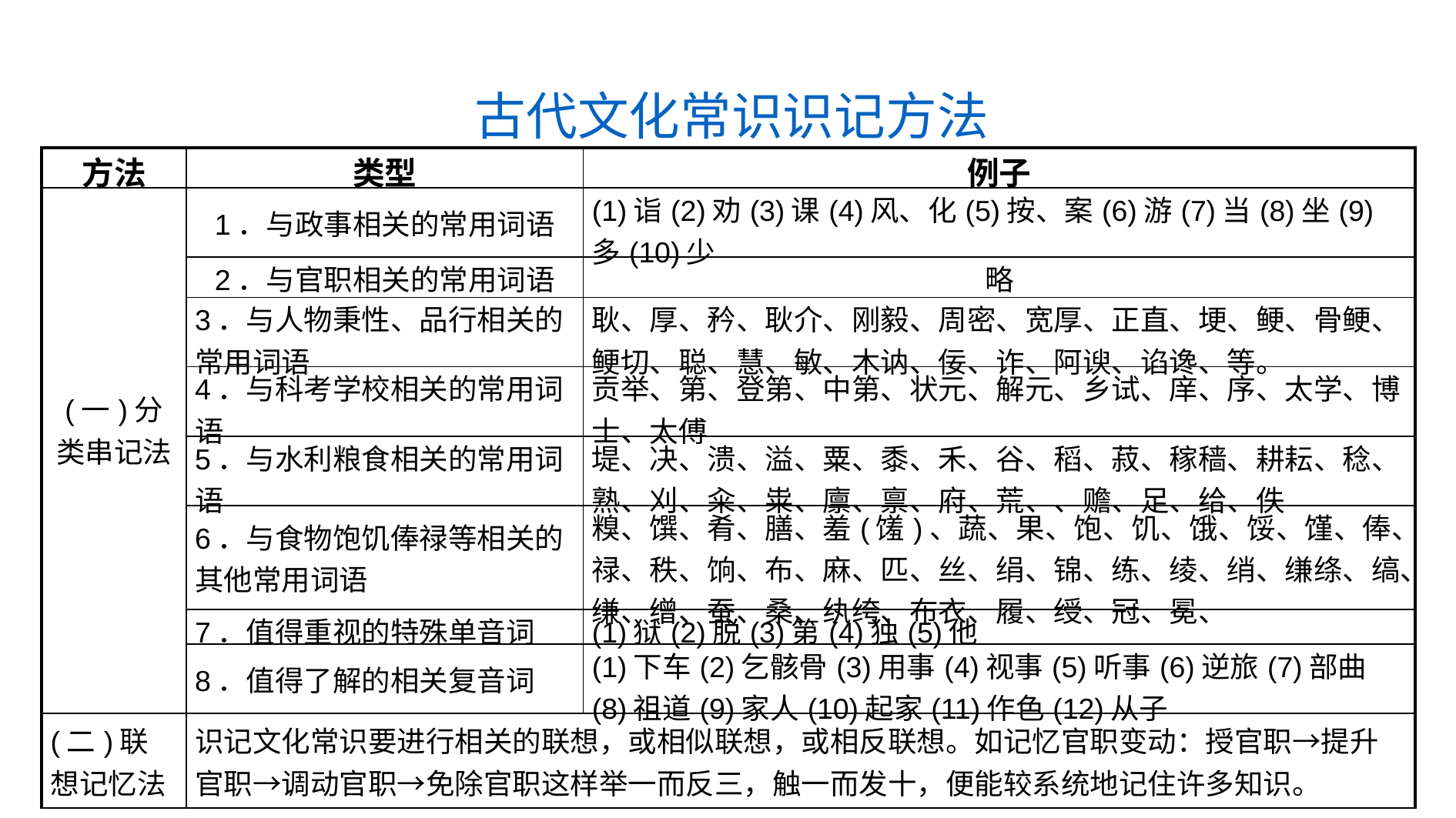

古代文化常识识记方法
| 方法 | 类型 | 例子 |
| --- | --- | --- |
| (一)分类串记法 | 1．与政事相关的常用词语 | (1)诣(2)劝(3)课(4)风、化(5)按、案(6)游(7)当(8)坐(9)多(10)少 |
|  | 2．与官职相关的常用词语 | 略 |
|  | 3．与人物秉性、品行相关的常用词语 | 耿、厚、矜、耿介、刚毅、周密、宽厚、正直、埂、鲠、骨鲠、鲠切、聪、慧、敏、木讷、佞、诈、阿谀、谄谗、等。 |
|  | 4．与科考学校相关的常用词语 | 贡举、第、登第、中第、状元、解元、乡试、庠、序、太学、博士、太傅 |
|  | 5．与水利粮食相关的常用词语 | 堤、决、溃、溢、粟、黍、禾、谷、稻、菽、稼穑、耕耘、稔、熟、刈、籴、粜、廪、禀、府、荒、、赡、足、给、佚 |
|  | 6．与食物饱饥俸禄等相关的其他常用词语 | 糗、馔、肴、膳、羞(馐)、蔬、果、饱、饥、饿、馁、馑、俸、禄、秩、饷、布、麻、匹、丝、绢、锦、练、绫、绡、缣绦、缟、缣、缯、蚕、桑、纨绔、布衣、履、绶、冠、冕、 |
|  | 7．值得重视的特殊单音词 | (1)狱(2)脱(3)第(4)独(5)他 |
|  | 8．值得了解的相关复音词 | (1)下车(2)乞骸骨(3)用事(4)视事(5)听事(6)逆旅(7)部曲(8)祖道(9)家人(10)起家(11)作色(12)从子 |
| (二)联想记忆法 | 识记文化常识要进行相关的联想，或相似联想，或相反联想。如记忆官职变动：授官职→提升官职→调动官职→免除官职这样举一而反三，触一而发十，便能较系统地记住许多知识。 |  |